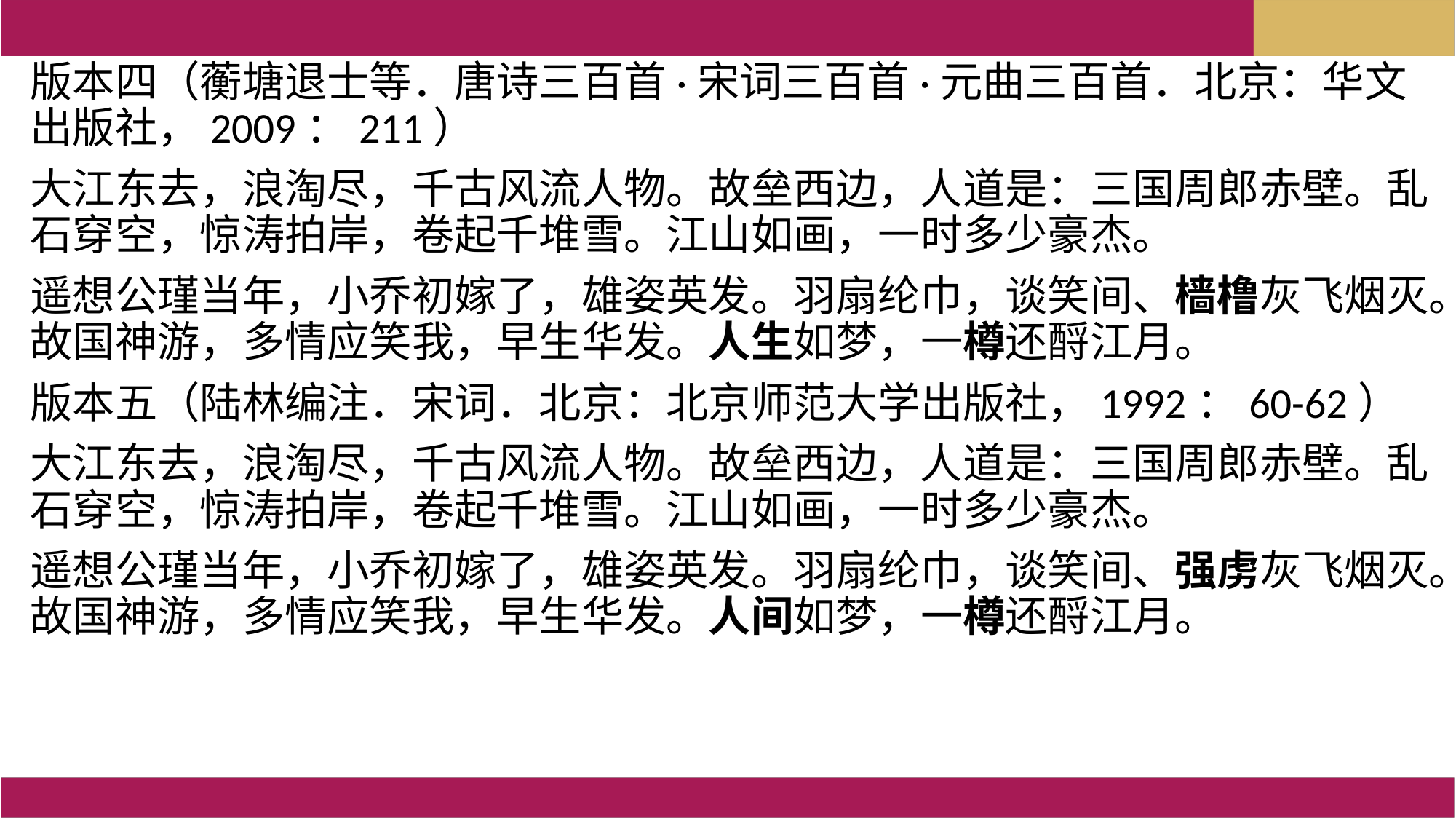

版本四（蘅塘退士等．唐诗三百首·宋词三百首·元曲三百首．北京：华文出版社，2009：211）
大江东去，浪淘尽，千古风流人物。故垒西边，人道是：三国周郎赤壁。乱石穿空，惊涛拍岸，卷起千堆雪。江山如画，一时多少豪杰。
遥想公瑾当年，小乔初嫁了，雄姿英发。羽扇纶巾，谈笑间、樯橹灰飞烟灭。故国神游，多情应笑我，早生华发。人生如梦，一樽还酹江月。
版本五（陆林编注．宋词．北京：北京师范大学出版社，1992：60-62）
大江东去，浪淘尽，千古风流人物。故垒西边，人道是：三国周郎赤壁。乱石穿空，惊涛拍岸，卷起千堆雪。江山如画，一时多少豪杰。
遥想公瑾当年，小乔初嫁了，雄姿英发。羽扇纶巾，谈笑间、强虏灰飞烟灭。故国神游，多情应笑我，早生华发。人间如梦，一樽还酹江月。